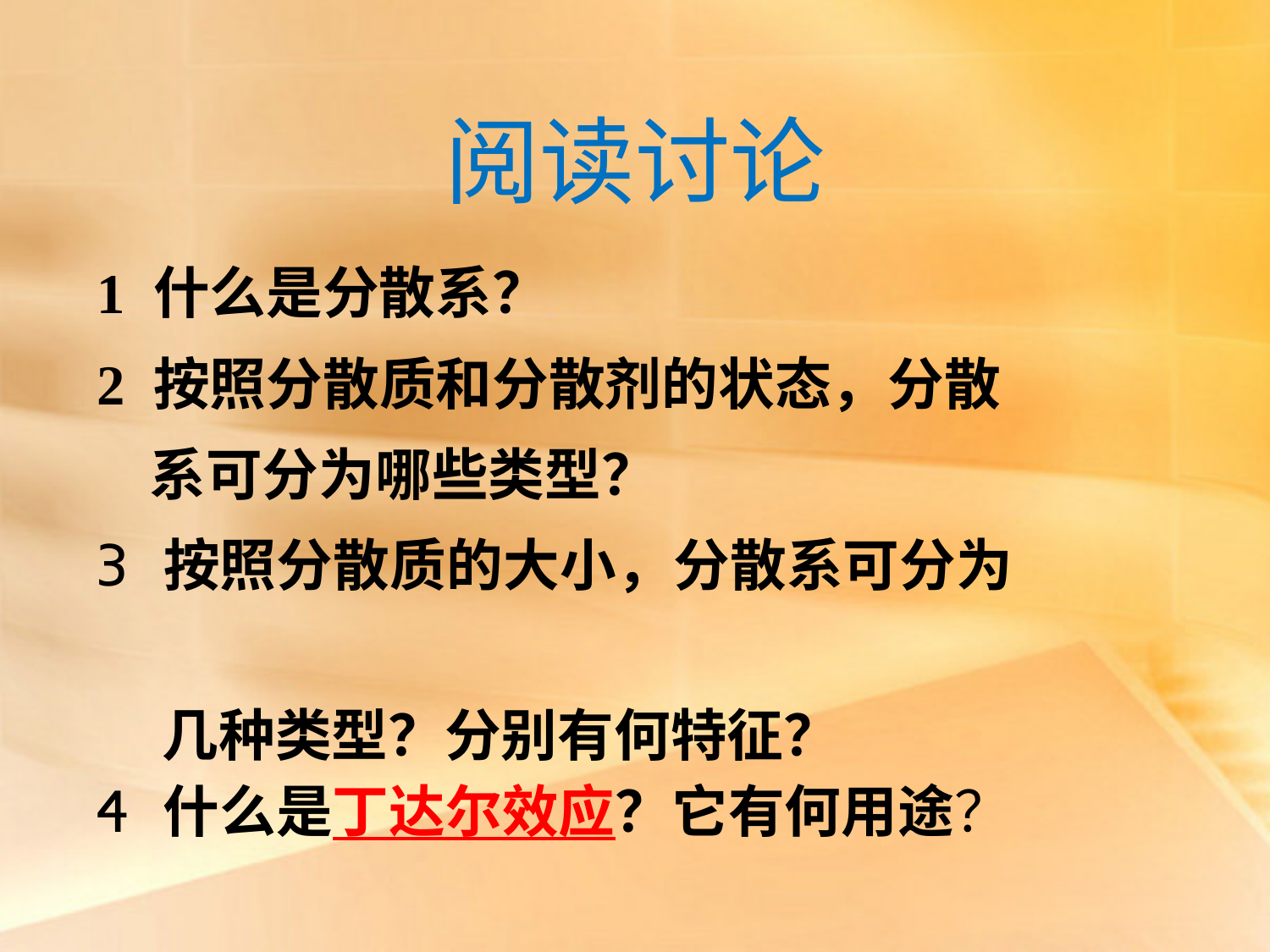

阅读讨论
1 什么是分散系？
2 按照分散质和分散剂的状态，分散
   系可分为哪些类型？
3 按照分散质的大小，分散系可分为
    几种类型？分别有何特征？
4 什么是丁达尔效应？它有何用途？